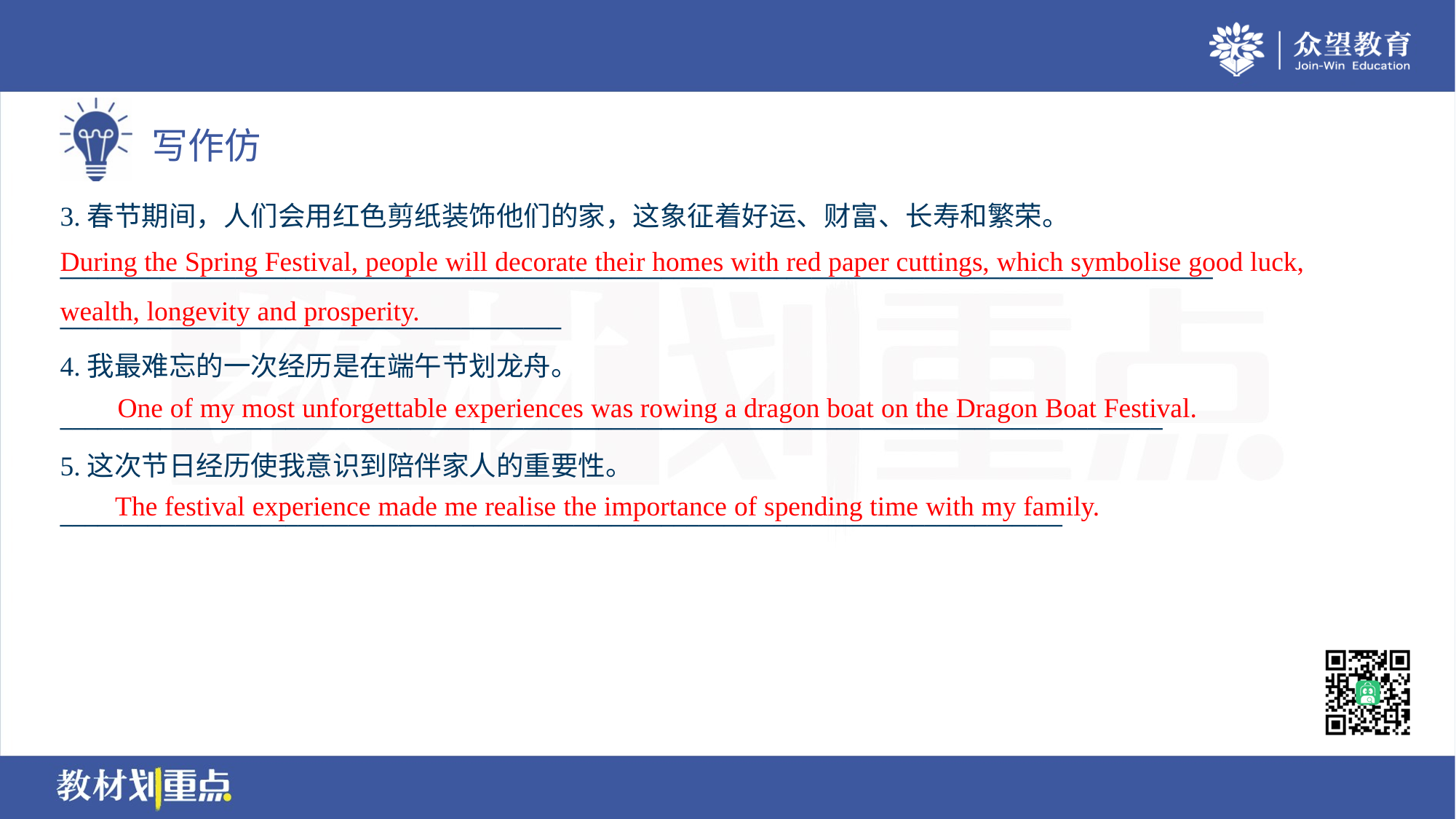

3.春节期间，人们会用红色剪纸装饰他们的家，这象征着好运、财富、长寿和繁荣。
____________________________________________________________________________________________
________________________________________
4.我最难忘的一次经历是在端午节划龙舟。
________________________________________________________________________________________
5.这次节日经历使我意识到陪伴家人的重要性。
________________________________________________________________________________
During the Spring Festival, people will decorate their homes with red paper cuttings, which symbolise good luck, wealth, longevity and prosperity.
One of my most unforgettable experiences was rowing a dragon boat on the Dragon Boat Festival.
The festival experience made me realise the importance of spending time with my family.